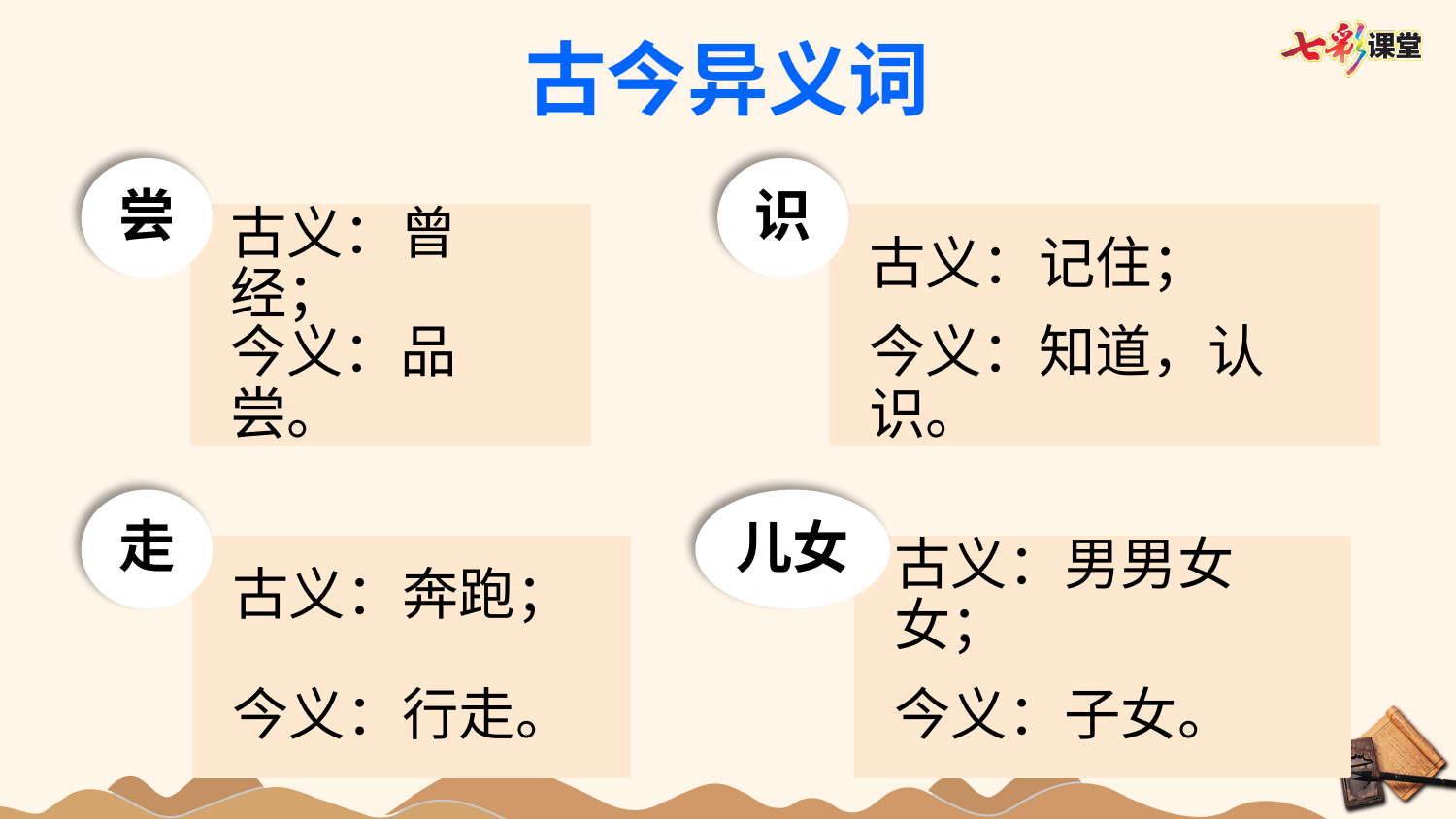

古今异义词
尝
古义：曾经；
今义：品尝。
识
古义：记住；
今义：知道，认识。
走
古义：奔跑；
今义：行走。
儿女
古义：男男女女；
今义：子女。